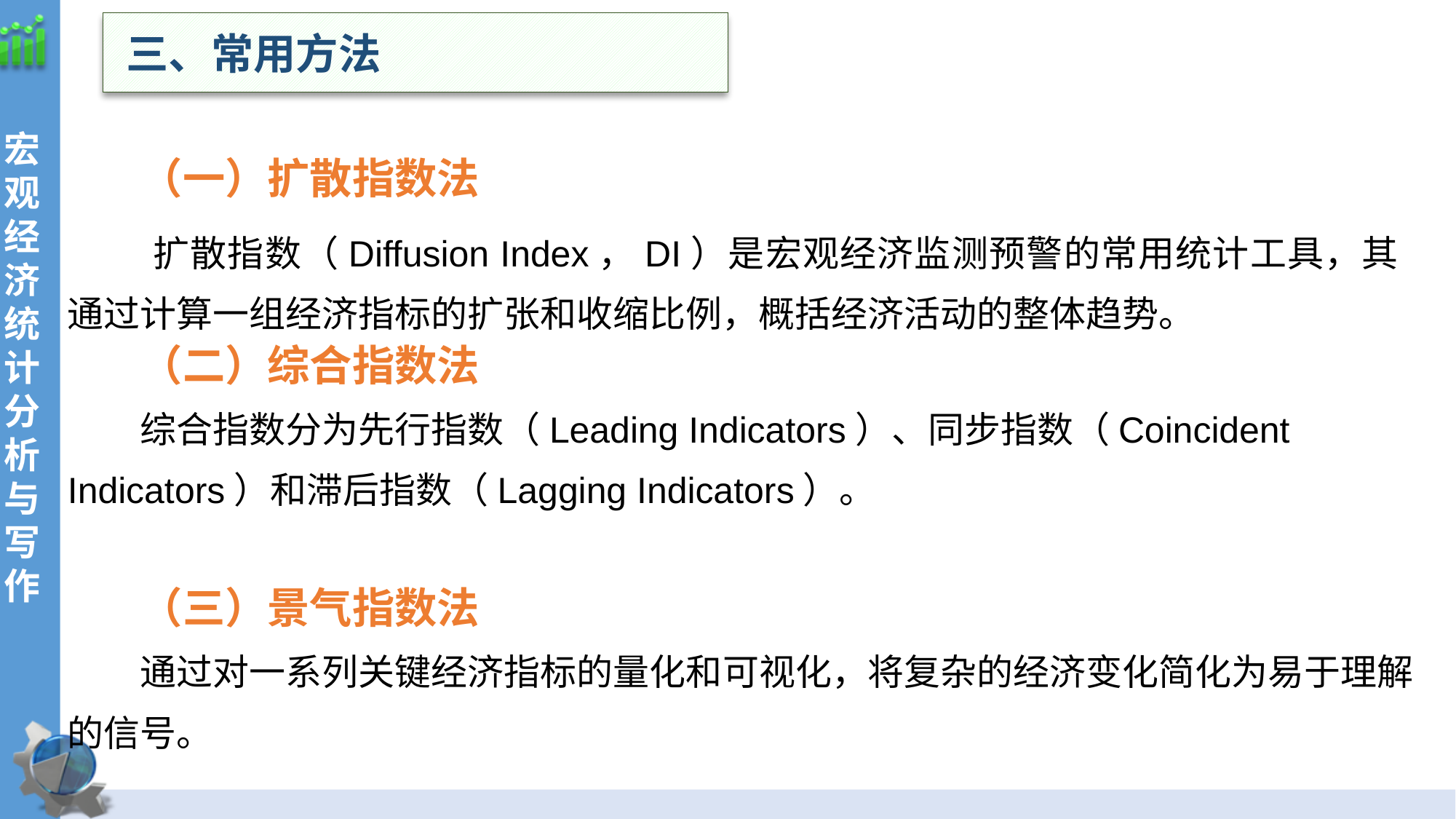

三、常用方法
（一）扩散指数法
     扩散指数（Diffusion Index，DI）是宏观经济监测预警的常用统计工具，其通过计算一组经济指标的扩张和收缩比例，概括经济活动的整体趋势。

（二）综合指数法
综合指数分为先行指数（Leading Indicators）、同步指数（Coincident Indicators）和滞后指数（Lagging Indicators）。
（三）景气指数法
通过对一系列关键经济指标的量化和可视化，将复杂的经济变化简化为易于理解的信号。